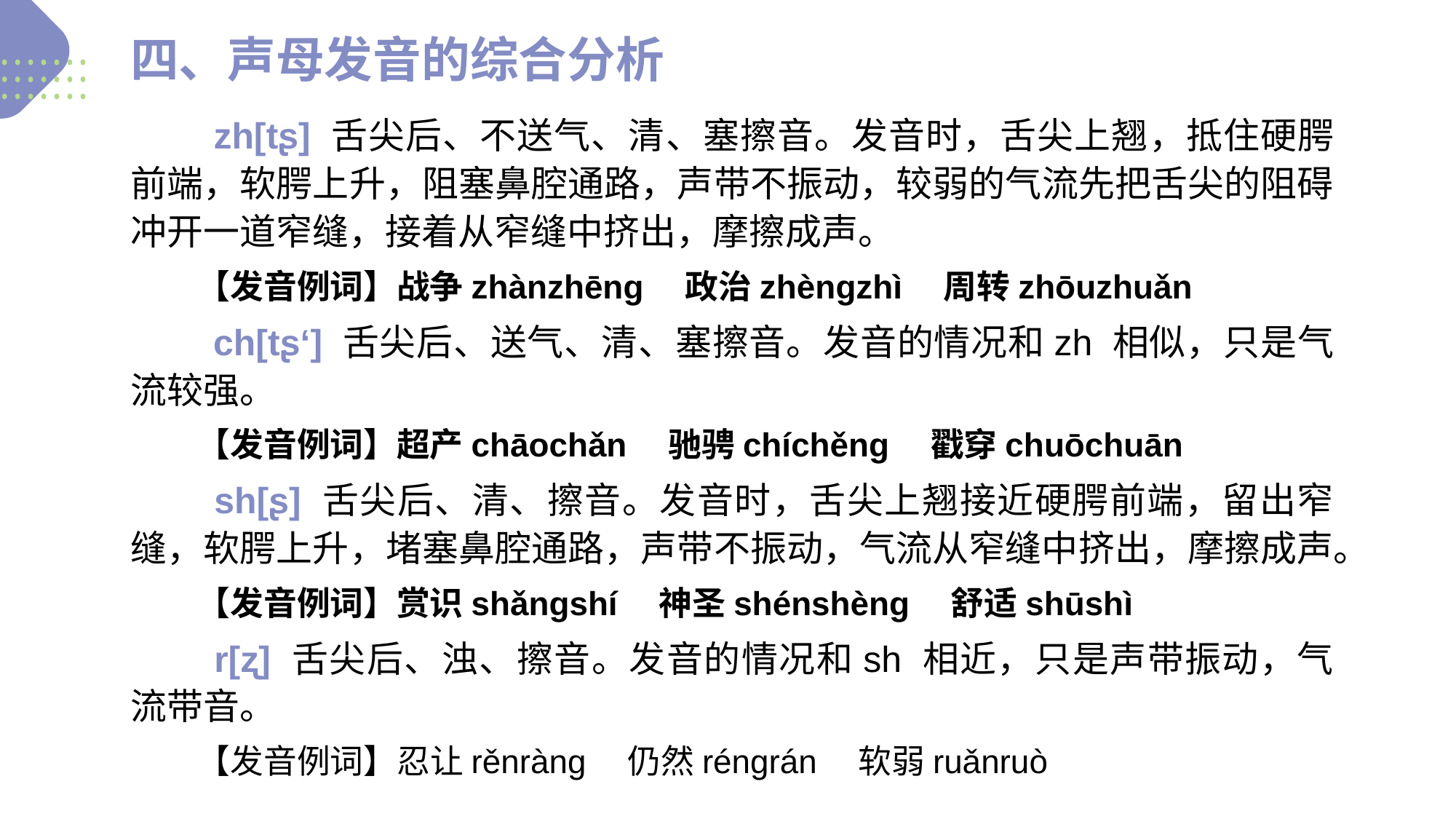

四、声母发音的综合分析

　　zh[tʂ] 舌尖后、不送气、清、塞擦音。发音时，舌尖上翘，抵住硬腭前端，软腭上升，阻塞鼻腔通路，声带不振动，较弱的气流先把舌尖的阻碍冲开一道窄缝，接着从窄缝中挤出，摩擦成声。
　　【发音例词】战争zhànzhēnɡ　政治zhènɡzhì　周转zhōuzhuǎn
　　ch[tʂ‘] 舌尖后、送气、清、塞擦音。发音的情况和zh 相似，只是气流较强。
　　【发音例词】超产chāochǎn　驰骋chíchěnɡ　戳穿chuōchuān
　　sh[ʂ] 舌尖后、清、擦音。发音时，舌尖上翘接近硬腭前端，留出窄缝，软腭上升，堵塞鼻腔通路，声带不振动，气流从窄缝中挤出，摩擦成声。
　　【发音例词】赏识shǎnɡshí　神圣shénshènɡ　舒适shūshì
　　r[ʐ] 舌尖后、浊、擦音。发音的情况和sh 相近，只是声带振动，气流带音。
　　【发音例词】忍让rěnrànɡ　仍然rénɡrán　软弱ruǎnruò